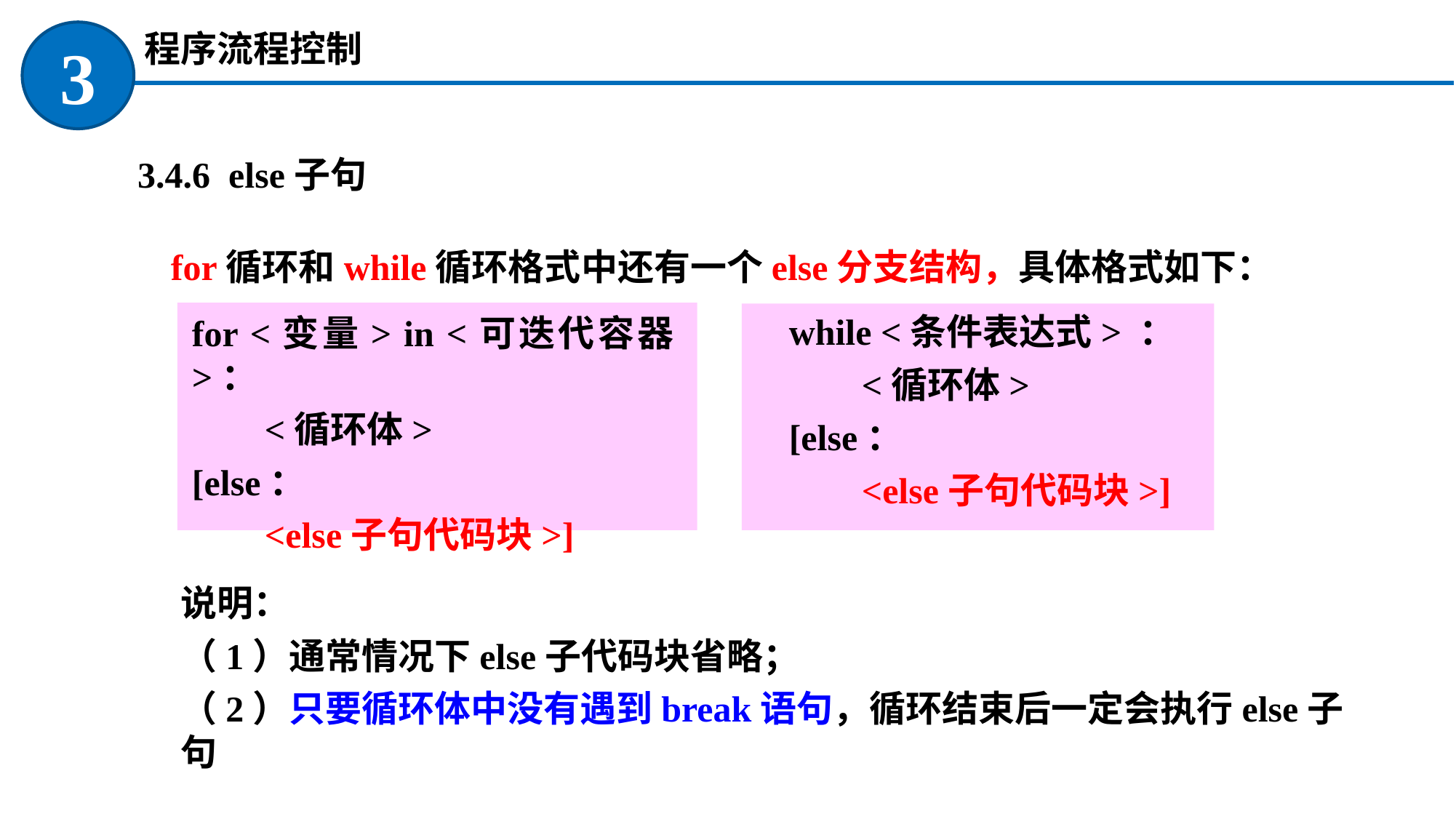

程序流程控制
3
 3.4.6  else子句
for循环和while循环格式中还有一个else分支结构，具体格式如下：
for <变量> in <可迭代容器>：
        <循环体>
[else：
        <else子句代码块>]
while <条件表达式> ：
        <循环体>
[else：
        <else子句代码块>]

说明：
（1）通常情况下else子代码块省略；
（2）只要循环体中没有遇到break语句，循环结束后一定会执行else子句